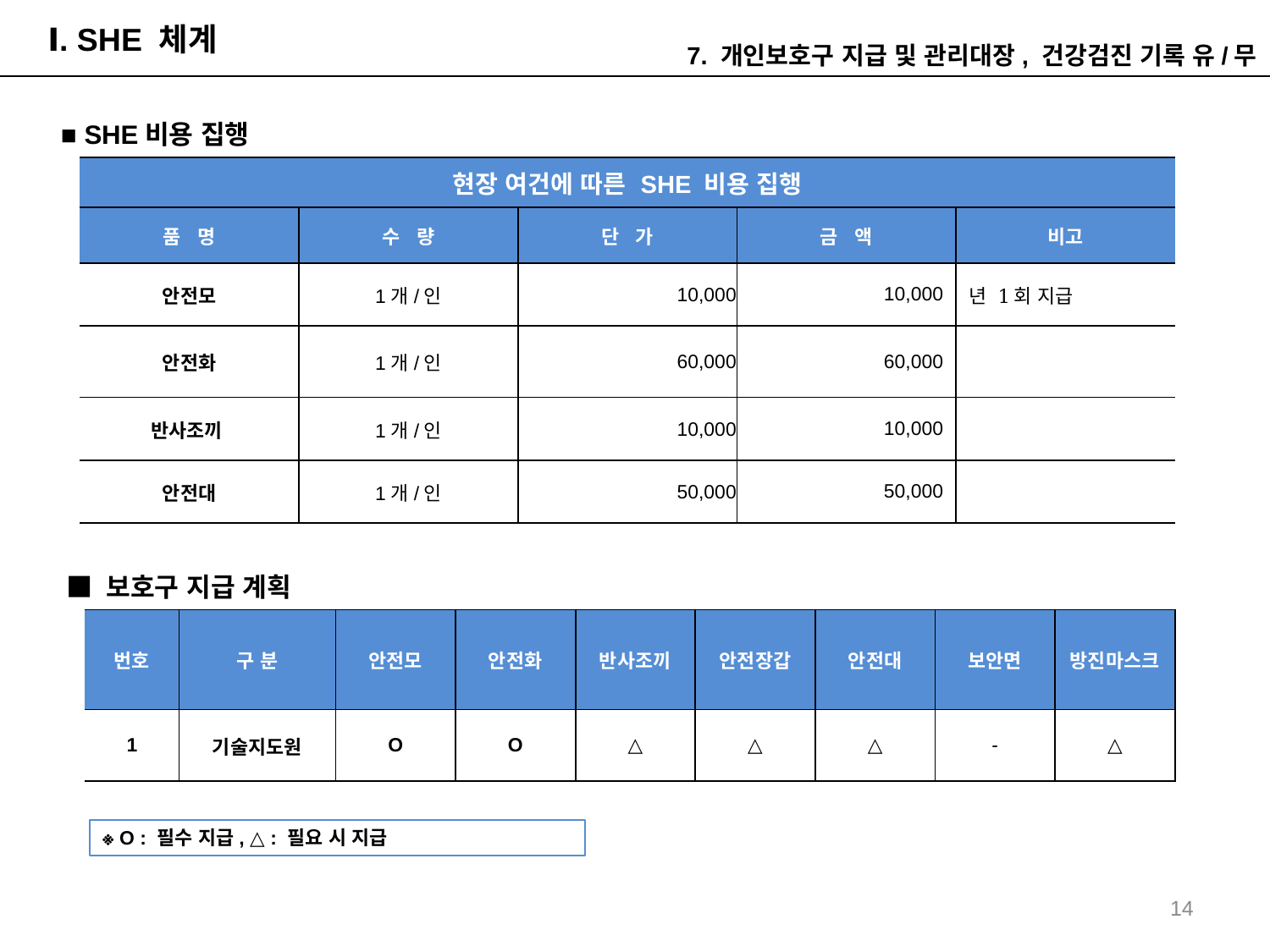

# Ⅰ. SHE 체계
7. 개인보호구 지급 및 관리대장, 건강검진 기록 유/무
        ■ SHE비용 집행

| 현장 여건에 따른 SHE 비용 집행 |  |  |  |  |
| --- | --- | --- | --- | --- |
| 품 명 | 수 량 | 단 가 | 금 액 | 비고 |
| 안전모 | 1개/인 | 10,000 | 10,000 | 년 1회 지급 |
| 안전화 | 1개/인 | 60,000 | 60,000 |  |
| 반사조끼 | 1개/인 | 10,000 | 10,000 |  |
| 안전대 | 1개/인 | 50,000 | 50,000 |  |
        ■ 보호구 지급 계획

| 번호 | 구 분 | 안전모 | 안전화 | 반사조끼 | 안전장갑 | 안전대 | 보안면 | 방진마스크 |
| --- | --- | --- | --- | --- | --- | --- | --- | --- |
| 1 | 기술지도원 | O | O | △ | △ | △ | - | △ |
※ O : 필수 지급, △ : 필요 시 지급
14